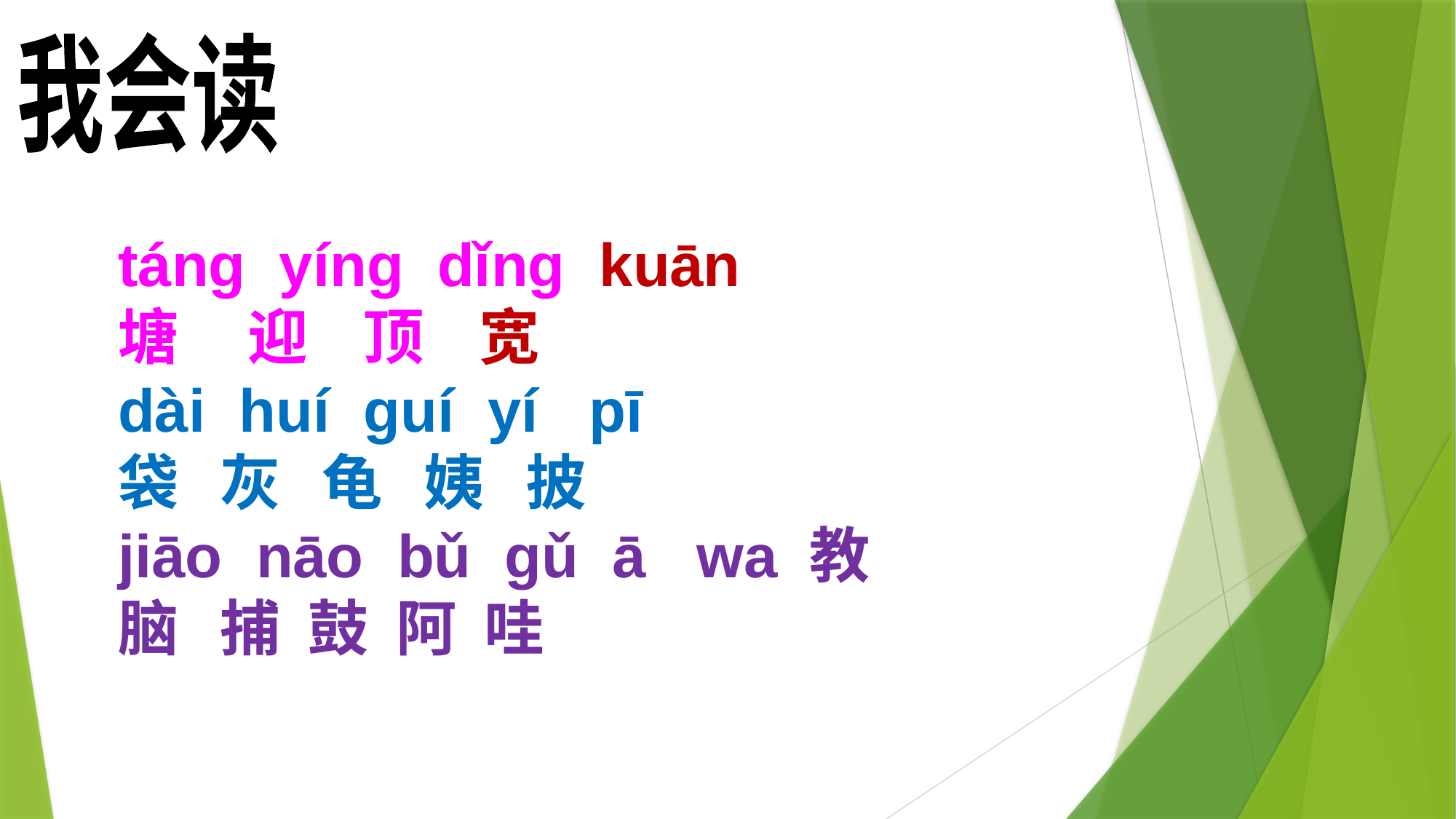

我会读
tánɡ  yínɡ  dǐnɡ  kuān
塘     迎    顶    宽
dài  huí  ɡuí  yí   pī
袋   灰   龟   姨   披
jiāo  nāo  bǔ  ɡǔ  ā   wa 教    脑   捕  鼓  阿  哇